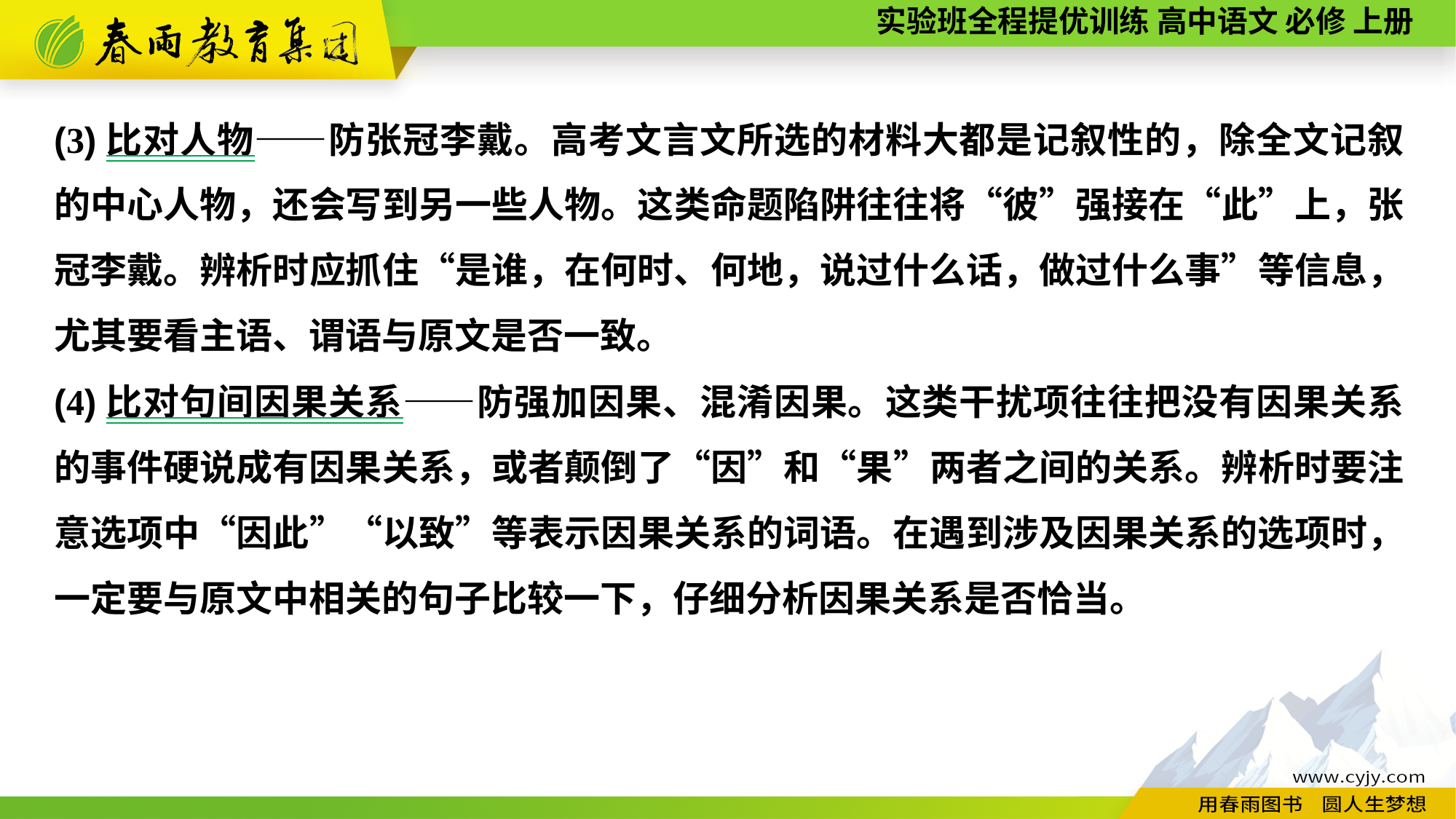

(3)比对人物——防张冠李戴。高考文言文所选的材料大都是记叙性的，除全文记叙的中心人物，还会写到另一些人物。这类命题陷阱往往将“彼”强接在“此”上，张冠李戴。辨析时应抓住“是谁，在何时、何地，说过什么话，做过什么事”等信息，尤其要看主语、谓语与原文是否一致。
(4)比对句间因果关系——防强加因果、混淆因果。这类干扰项往往把没有因果关系的事件硬说成有因果关系，或者颠倒了“因”和“果”两者之间的关系。辨析时要注意选项中“因此”“以致”等表示因果关系的词语。在遇到涉及因果关系的选项时，一定要与原文中相关的句子比较一下，仔细分析因果关系是否恰当。